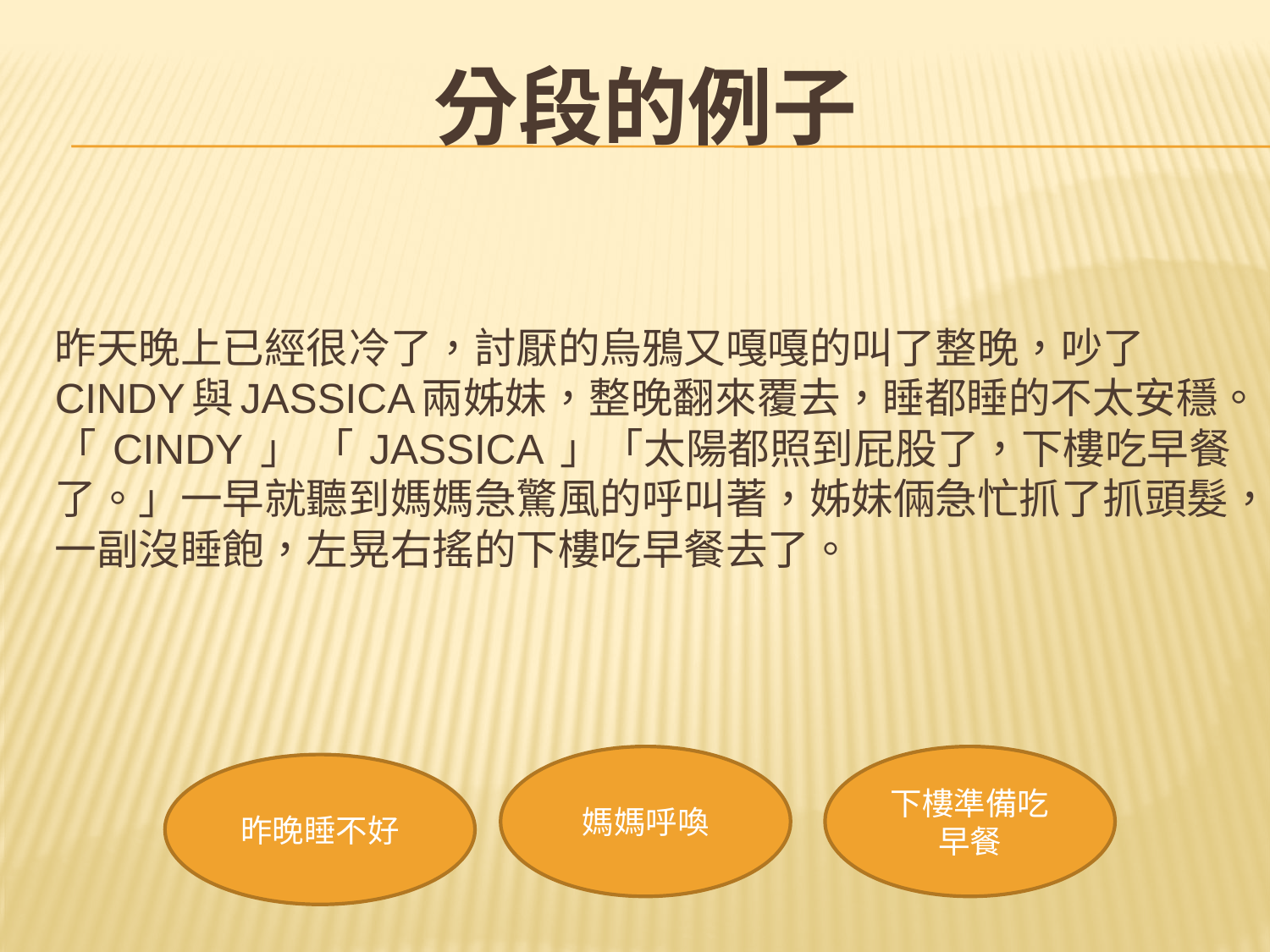

分段的例子
# 昨天晚上已經很冷了，討厭的烏鴉又嘎嘎的叫了整晚，吵了Cindy與jassica兩姊妹，整晚翻來覆去，睡都睡的不太安穩。「 Cindy 」 「 jassica 」「太陽都照到屁股了，下樓吃早餐了。」一早就聽到媽媽急驚風的呼叫著，姊妹倆急忙抓了抓頭髮，一副沒睡飽，左晃右搖的下樓吃早餐去了。
媽媽呼喚
下樓準備吃早餐
昨晚睡不好